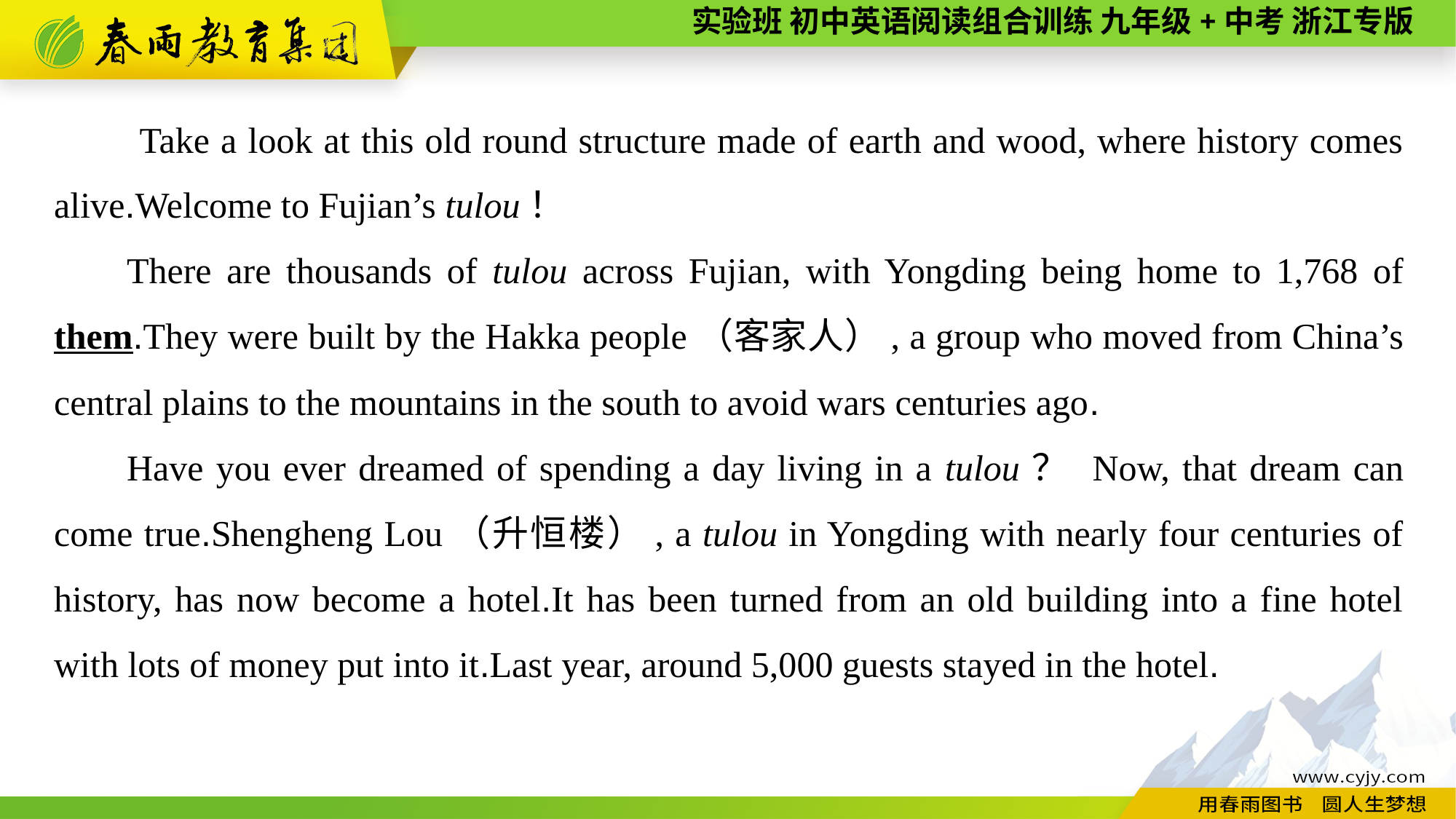

Take a look at this old round structure made of earth and wood, where history comes alive.Welcome to Fujian’s tulou！
There are thousands of tulou across Fujian, with Yongding being home to 1,768 of them.They were built by the Hakka people（客家人）, a group who moved from China’s central plains to the mountains in the south to avoid wars centuries ago.
Have you ever dreamed of spending a day living in a tulou？ Now, that dream can come true.Shengheng Lou（升恒楼）, a tulou in Yongding with nearly four centuries of history, has now become a hotel.It has been turned from an old building into a fine hotel with lots of money put into it.Last year, around 5,000 guests stayed in the hotel.